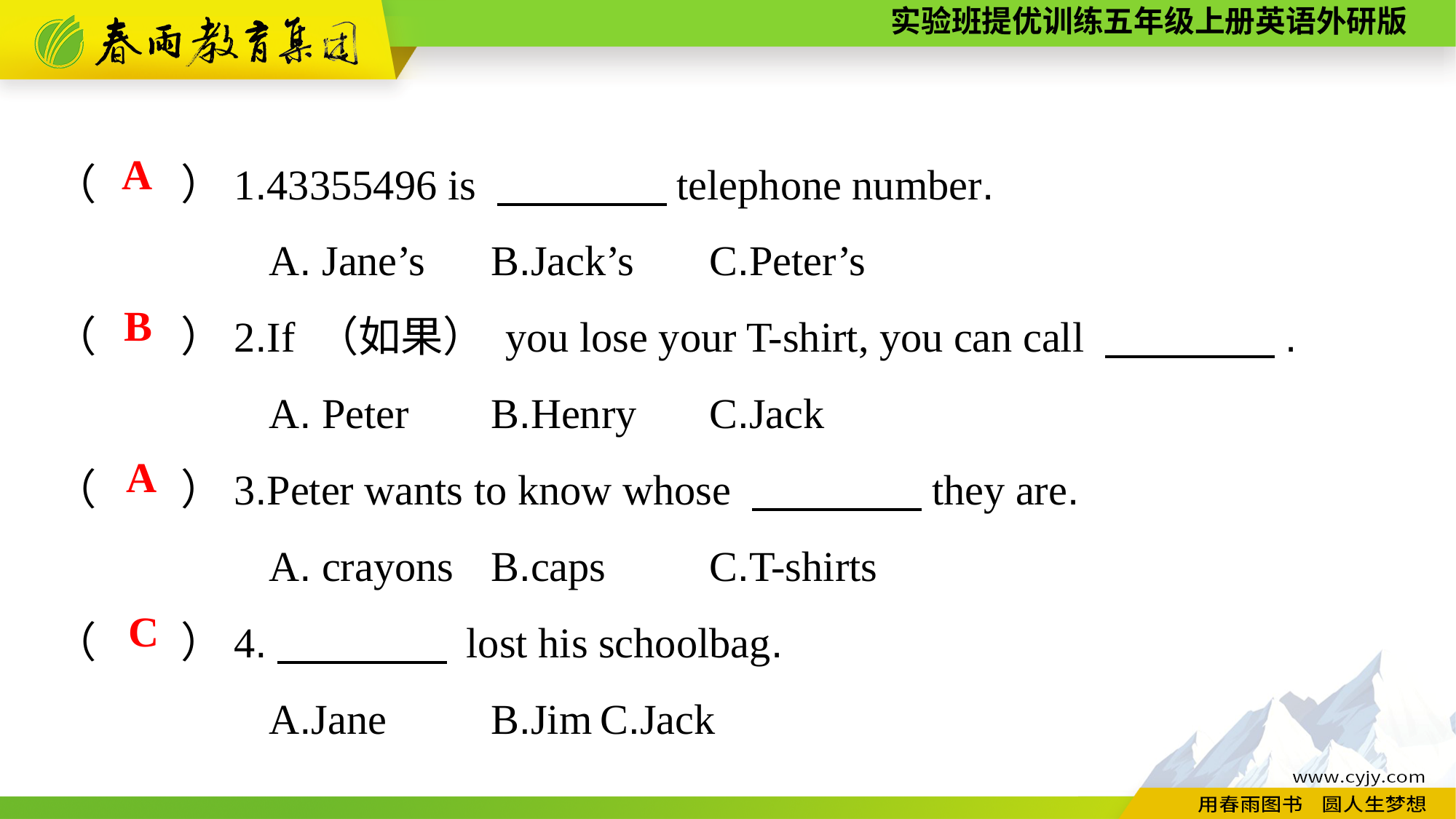

（　　）1.43355496 is 　　　　telephone number.
A. Jane’s	B.Jack’s	C.Peter’s
（　　）2.If （如果） you lose your T-shirt, you can call 　　　　.
A. Peter	B.Henry	C.Jack
（　　）3.Peter wants to know whose 　　　　they are.
A. crayons	B.caps	C.T-shirts
（　　）4.　　　　 lost his schoolbag.
A.Jane	B.Jim	C.Jack
A
B
A
C